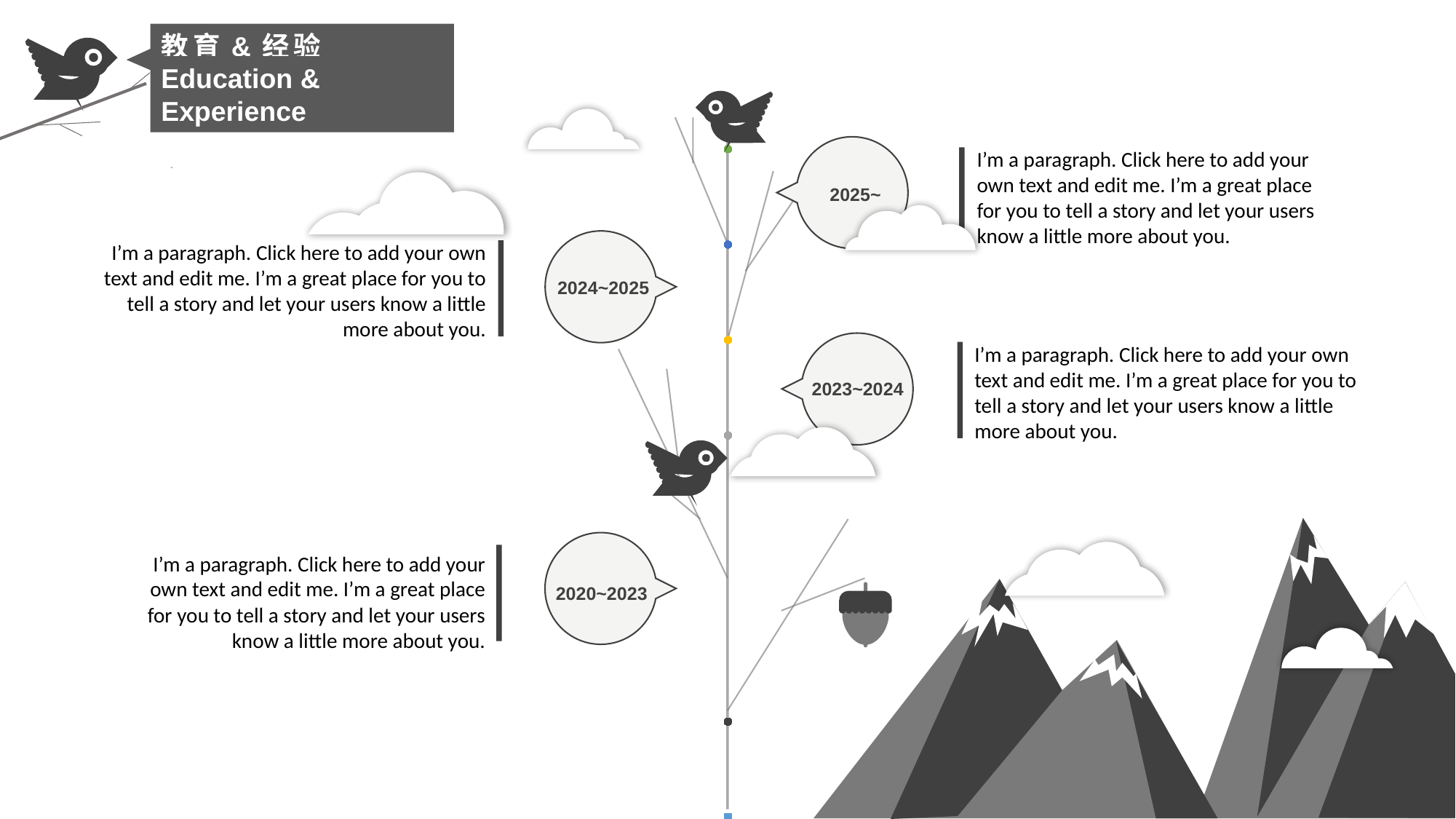

教育&经验
Education & Experience

### Chart

| Category | before | 2009 | 2013 | 2014 | 2015 | after |
|---|---|---|---|---|---|---|
| 类别 1 | 1.0 | 2.0 | 5.0 | 6.0 | 7.0 | 8.0 |

2025~
I’m a paragraph. Click here to add your own text and edit me. I’m a great place for you to tell a story and let your users know a little more about you.

2024~2025
I’m a paragraph. Click here to add your own text and edit me. I’m a great place for you to tell a story and let your users know a little more about you.

2023~2024
I’m a paragraph. Click here to add your own text and edit me. I’m a great place for you to tell a story and let your users know a little more about you.

2020~2023

I’m a paragraph. Click here to add your own text and edit me. I’m a great place for you to tell a story and let your users know a little more about you.